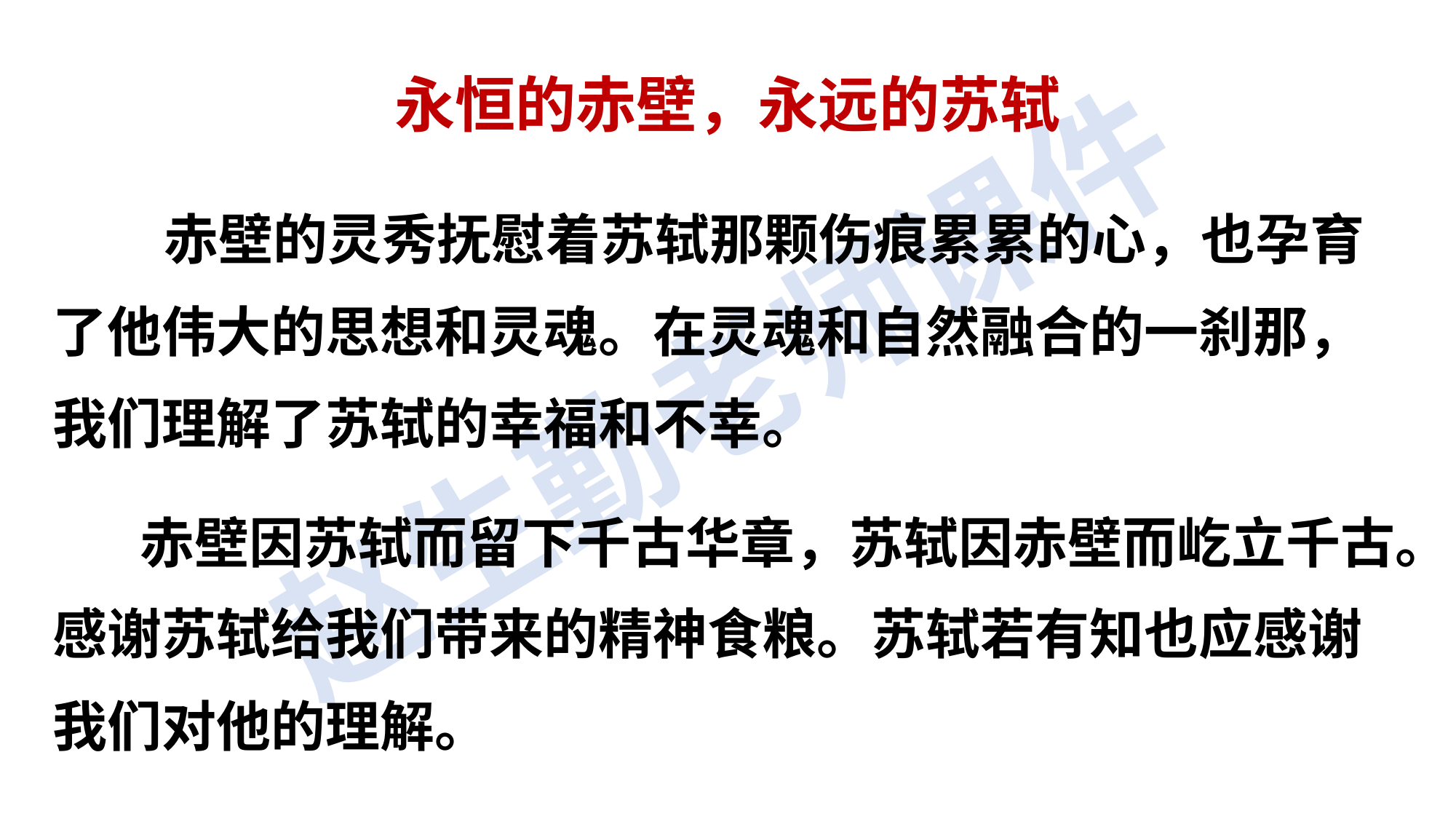

永恒的赤壁，永远的苏轼
       赤壁的灵秀抚慰着苏轼那颗伤痕累累的心，也孕育了他伟大的思想和灵魂。在灵魂和自然融合的一刹那，我们理解了苏轼的幸福和不幸。
      赤壁因苏轼而留下千古华章，苏轼因赤壁而屹立千古。感谢苏轼给我们带来的精神食粮。苏轼若有知也应感谢我们对他的理解。